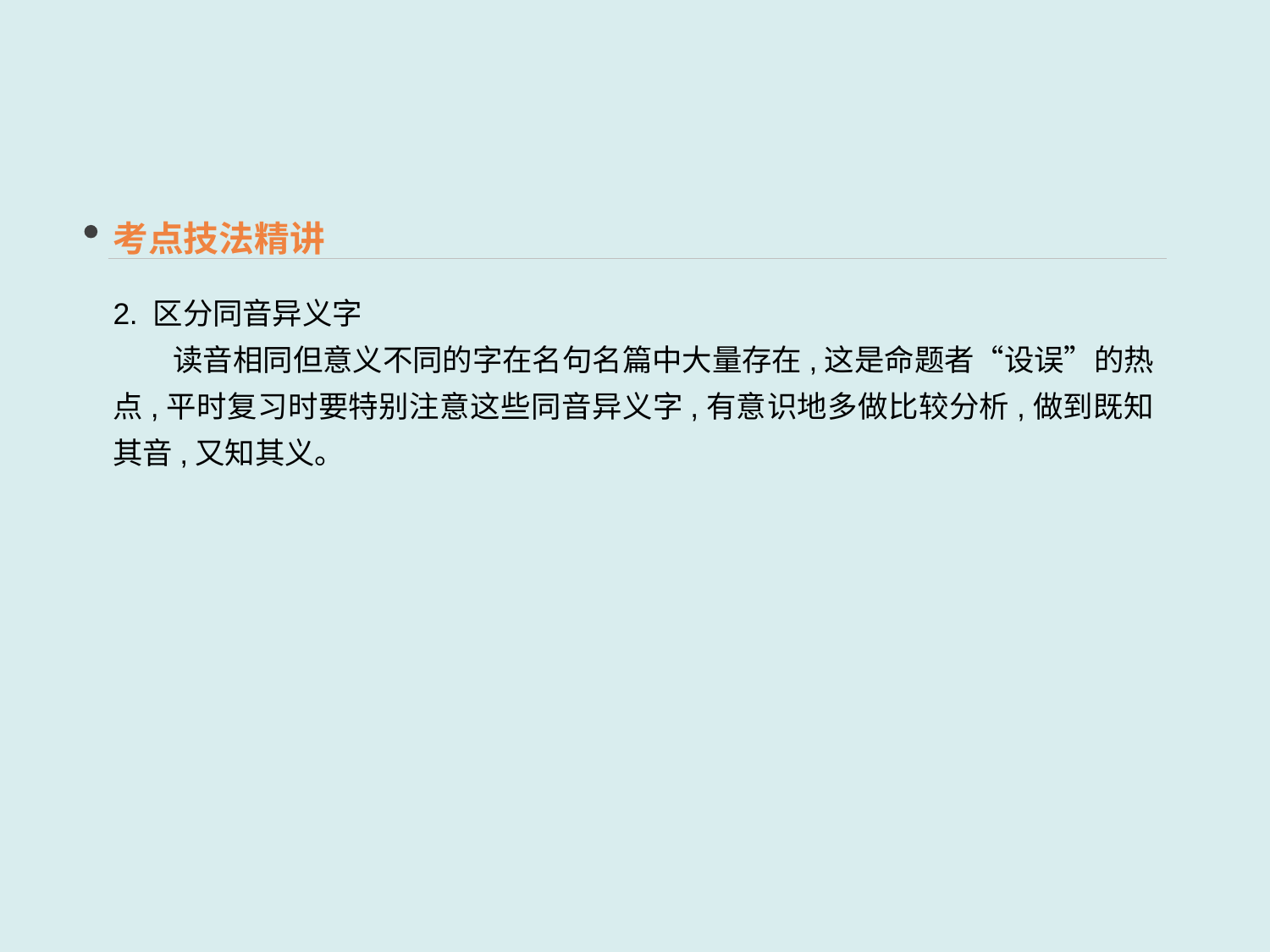

考点技法精讲

2. 区分同音异义字
　　读音相同但意义不同的字在名句名篇中大量存在,这是命题者“设误”的热点,平时复习时要特别注意这些同音异义字,有意识地多做比较分析,做到既知其音,又知其义。